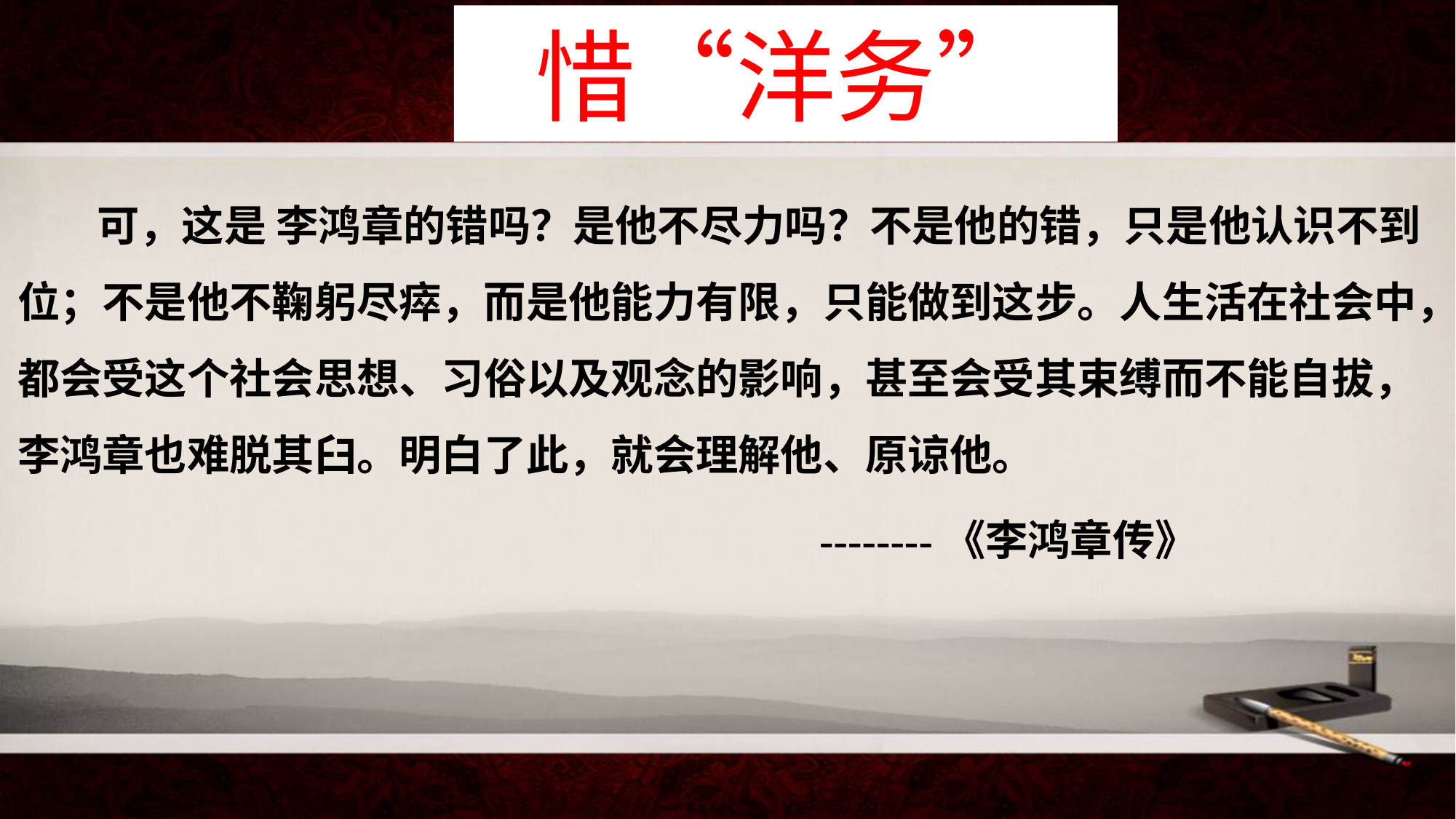

# 惜“洋务”
               可，这是 李鸿章的错吗？是他不尽力吗？不是他的错，只是他认识不到位；不是他不鞠躬尽瘁，而是他能力有限，只能做到这步。人生活在社会中，都会受这个社会思想、习俗以及观念的影响，甚至会受其束缚而不能自拔，李鸿章也难脱其臼。明白了此，就会理解他、原谅他。
                                                                            --------《李鸿章传》